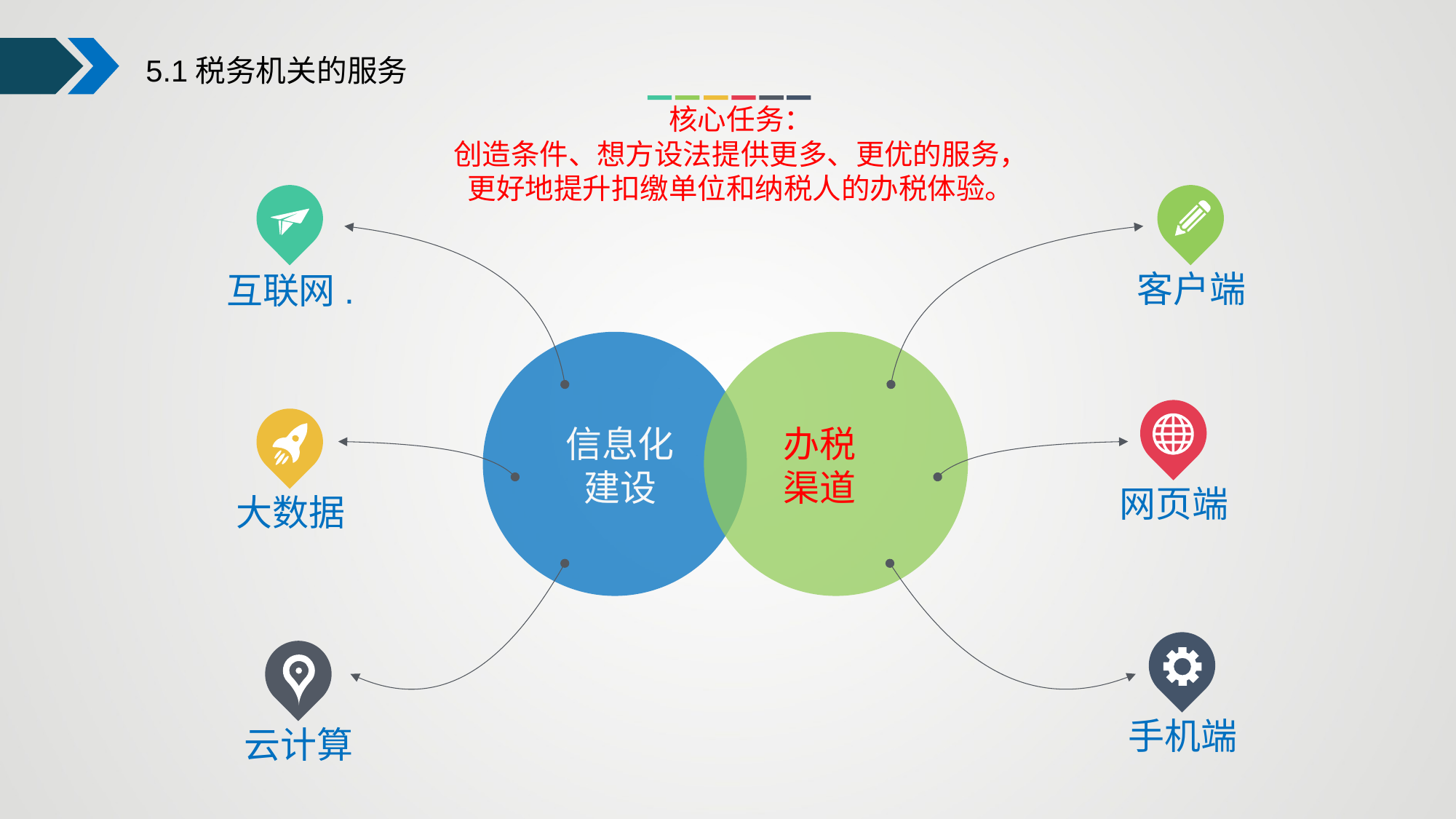

5.1税务机关的服务

核心任务：
创造条件、想方设法提供更多、更优的服务，
更好地提升扣缴单位和纳税人的办税体验。

互联网.

客户端

网页端

大数据
信息化
建设
办税
渠道

手机端

云计算